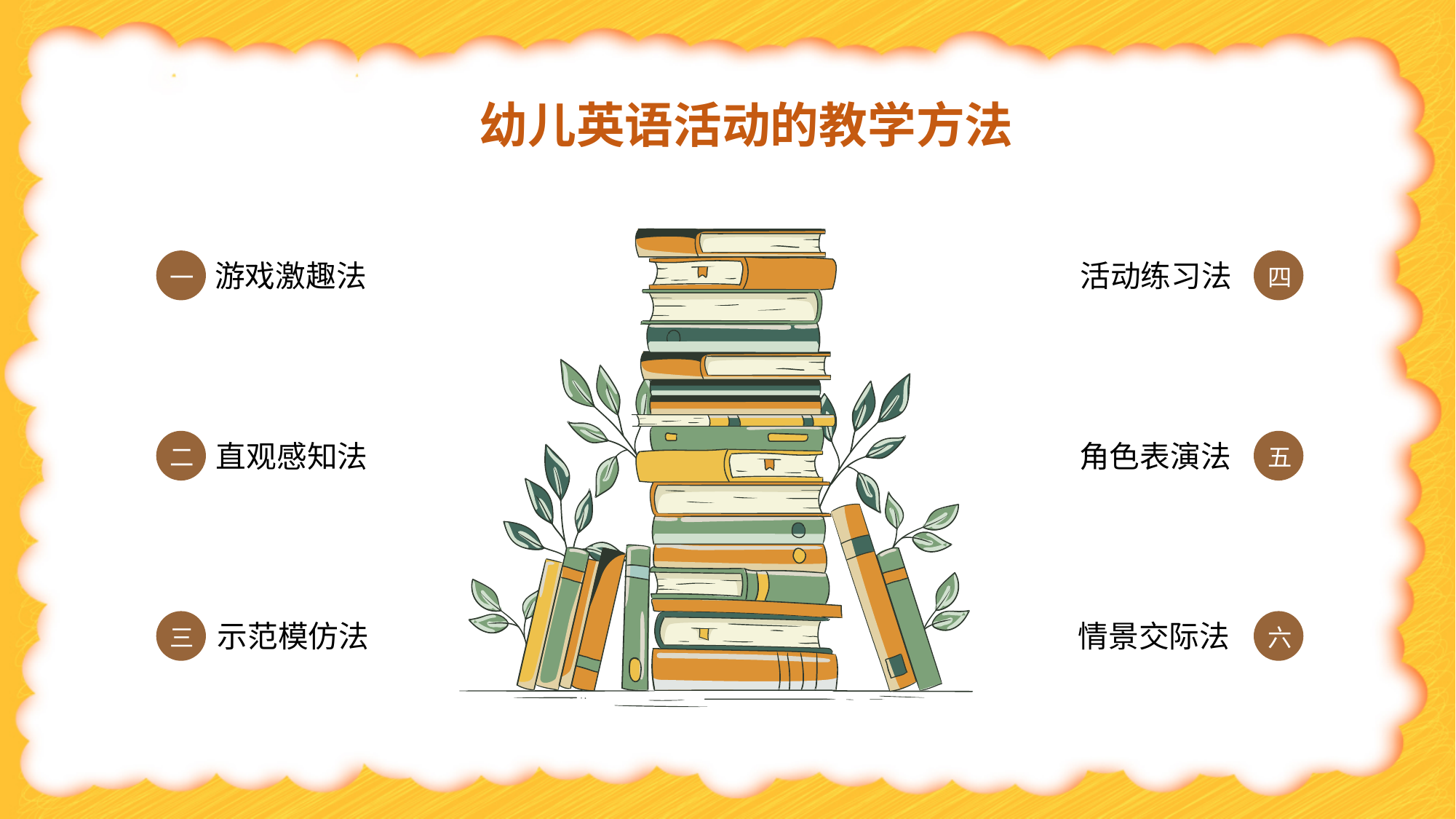

# 幼儿英语活动的教学方法

一

四
活动练习法
游戏激趣法

二

五
直观感知法
角色表演法

三

六
示范模仿法
情景交际法